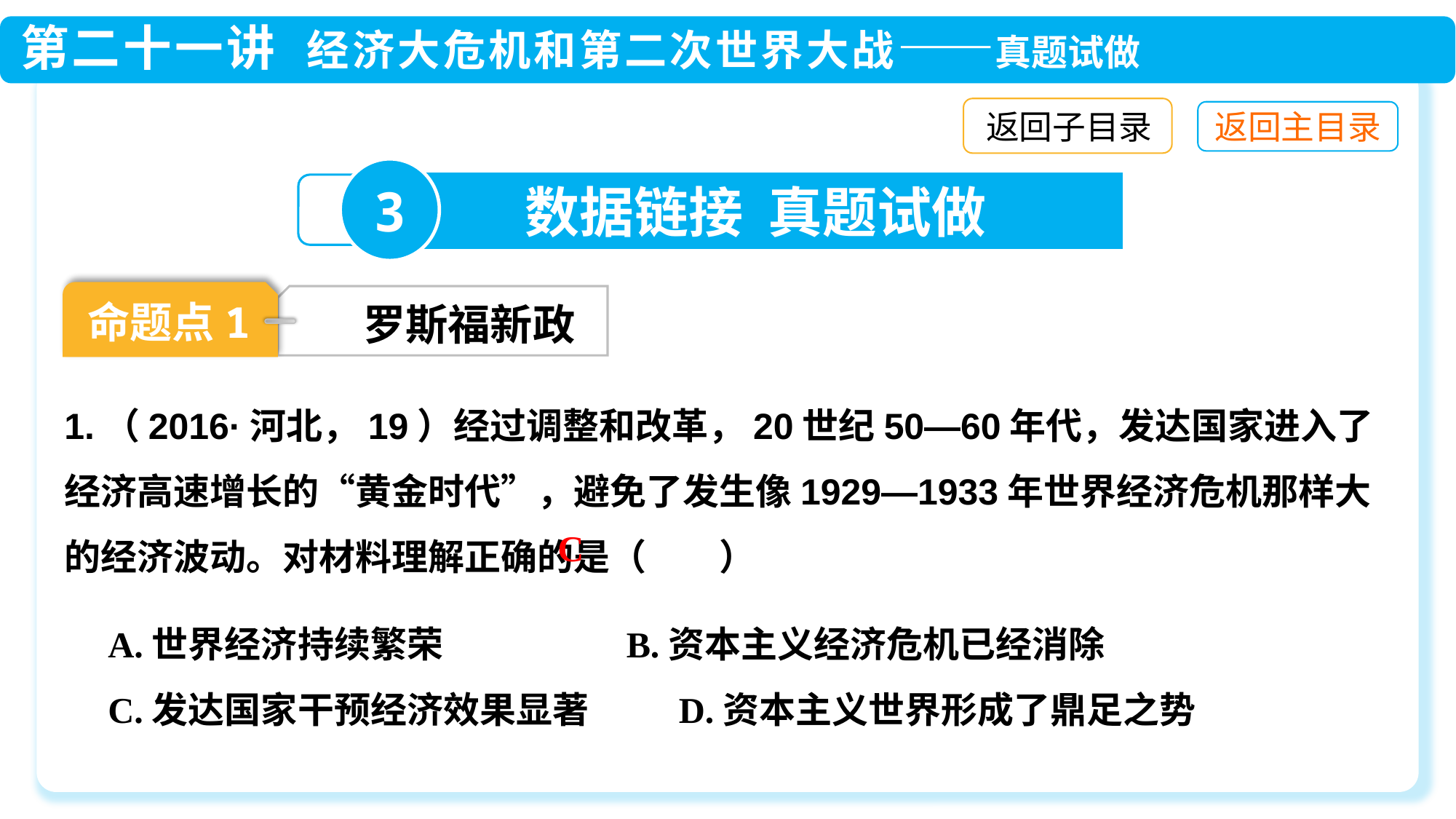

返回子目录

3
数据链接  真题试做

命题点1
罗斯福新政

1.（2016·河北，19）经过调整和改革，20世纪50—60年代，发达国家进入了经济高速增长的“黄金时代”，避免了发生像1929—1933年世界经济危机那样大的经济波动。对材料理解正确的是（　　）
C
A.世界经济持续繁荣　　        　B.资本主义经济危机已经消除
C.发达国家干预经济效果显著	  D.资本主义世界形成了鼎足之势